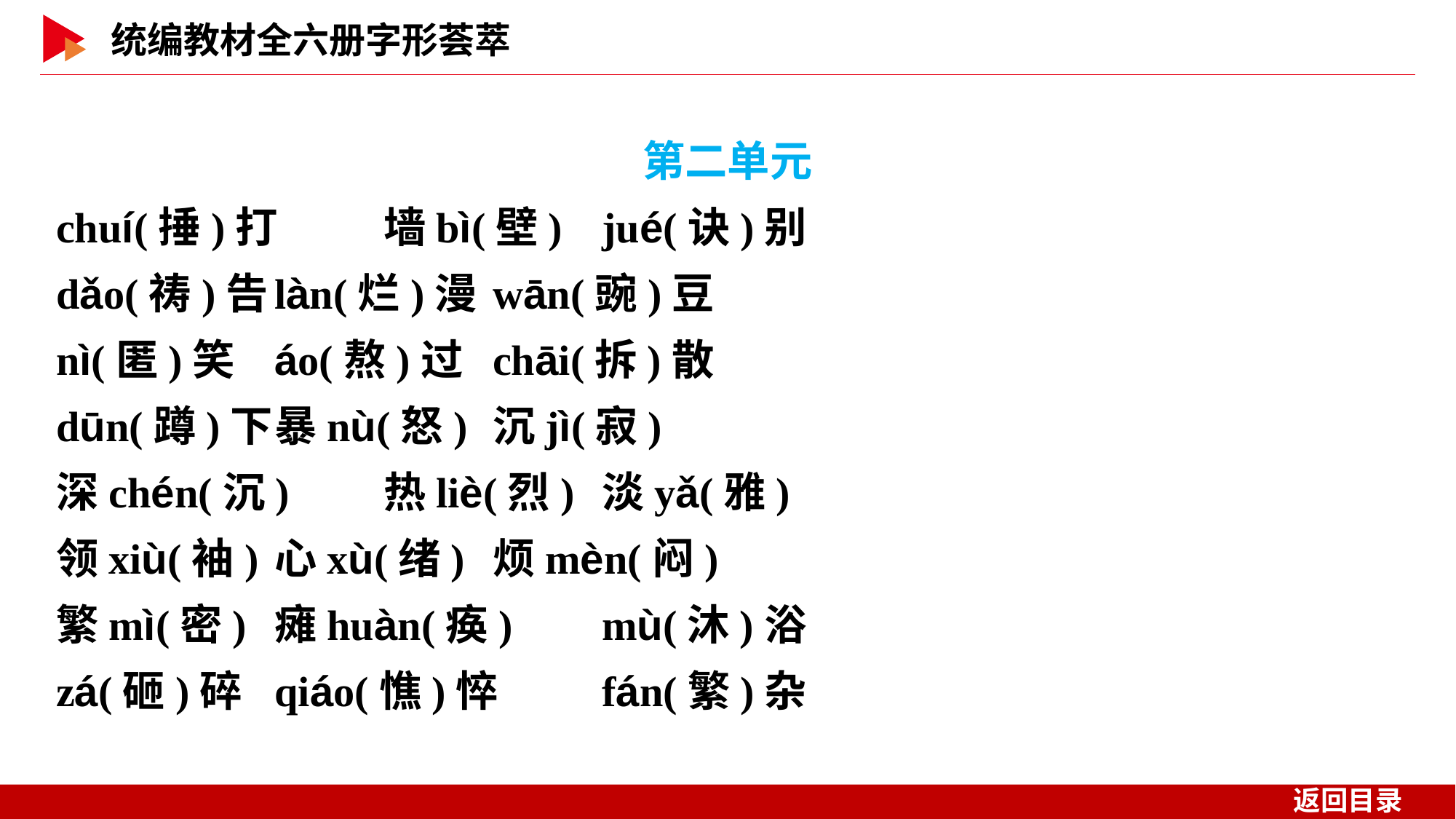

第二单元
chuí(捶)打	墙bì(壁)	jué(诀)别
dǎo(祷)告	làn(烂)漫	wān(豌)豆
nì(匿)笑	áo(熬)过	chāi(拆)散
dūn(蹲)下	暴nù(怒)	沉jì(寂)
深chén(沉)	热liè(烈)	淡yǎ(雅)
领xiù(袖)	心xù(绪)	烦mèn(闷)
繁mì(密)	瘫huàn(痪)	mù(沐)浴
zá(砸)碎	qiáo(憔)悴	fán(繁)杂